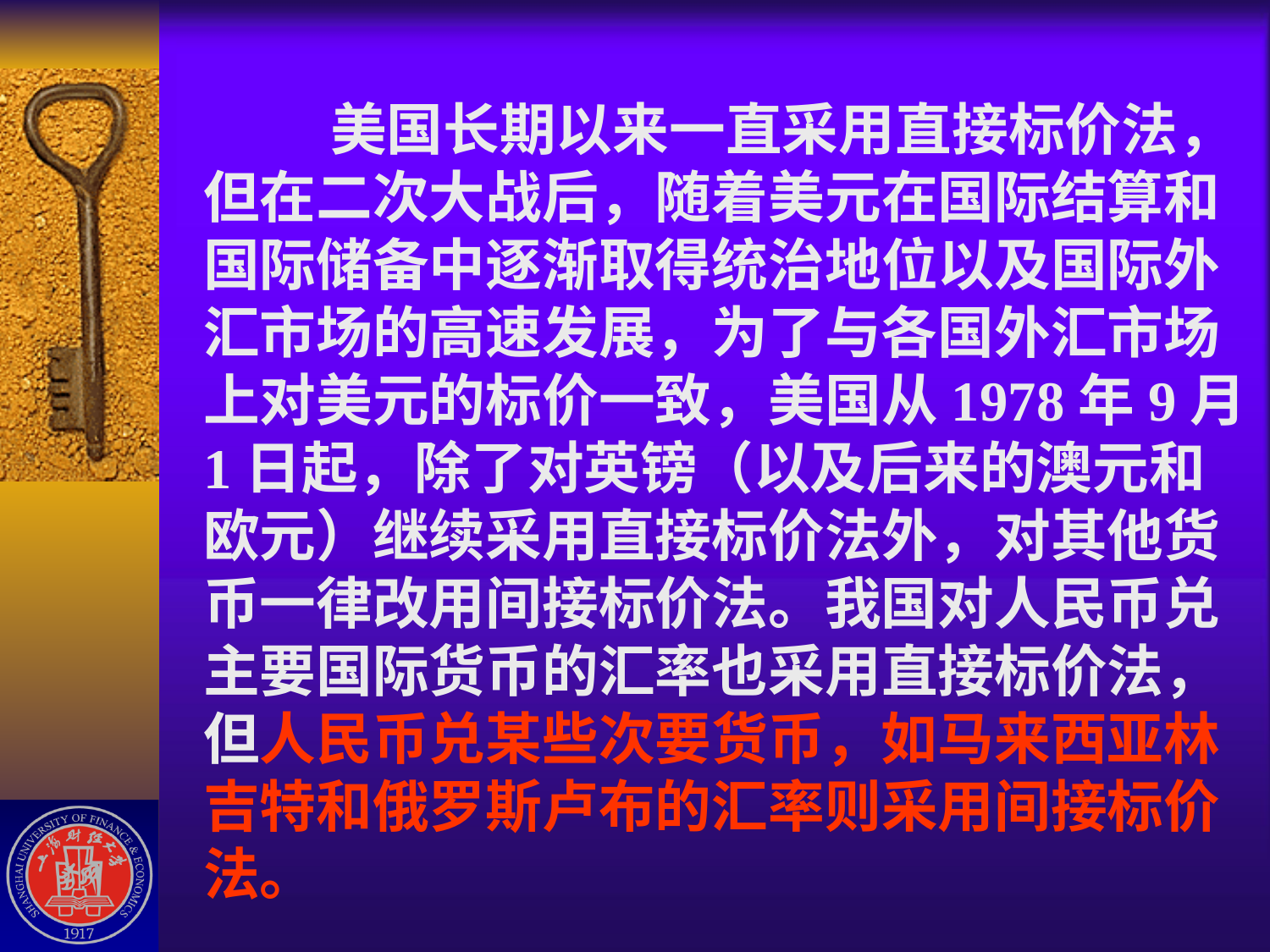

# 美国长期以来一直采用直接标价法，但在二次大战后，随着美元在国际结算和国际储备中逐渐取得统治地位以及国际外汇市场的高速发展，为了与各国外汇市场上对美元的标价一致，美国从1978年9月1日起，除了对英镑（以及后来的澳元和欧元）继续采用直接标价法外，对其他货币一律改用间接标价法。我国对人民币兑主要国际货币的汇率也采用直接标价法，但人民币兑某些次要货币，如马来西亚林吉特和俄罗斯卢布的汇率则采用间接标价法。